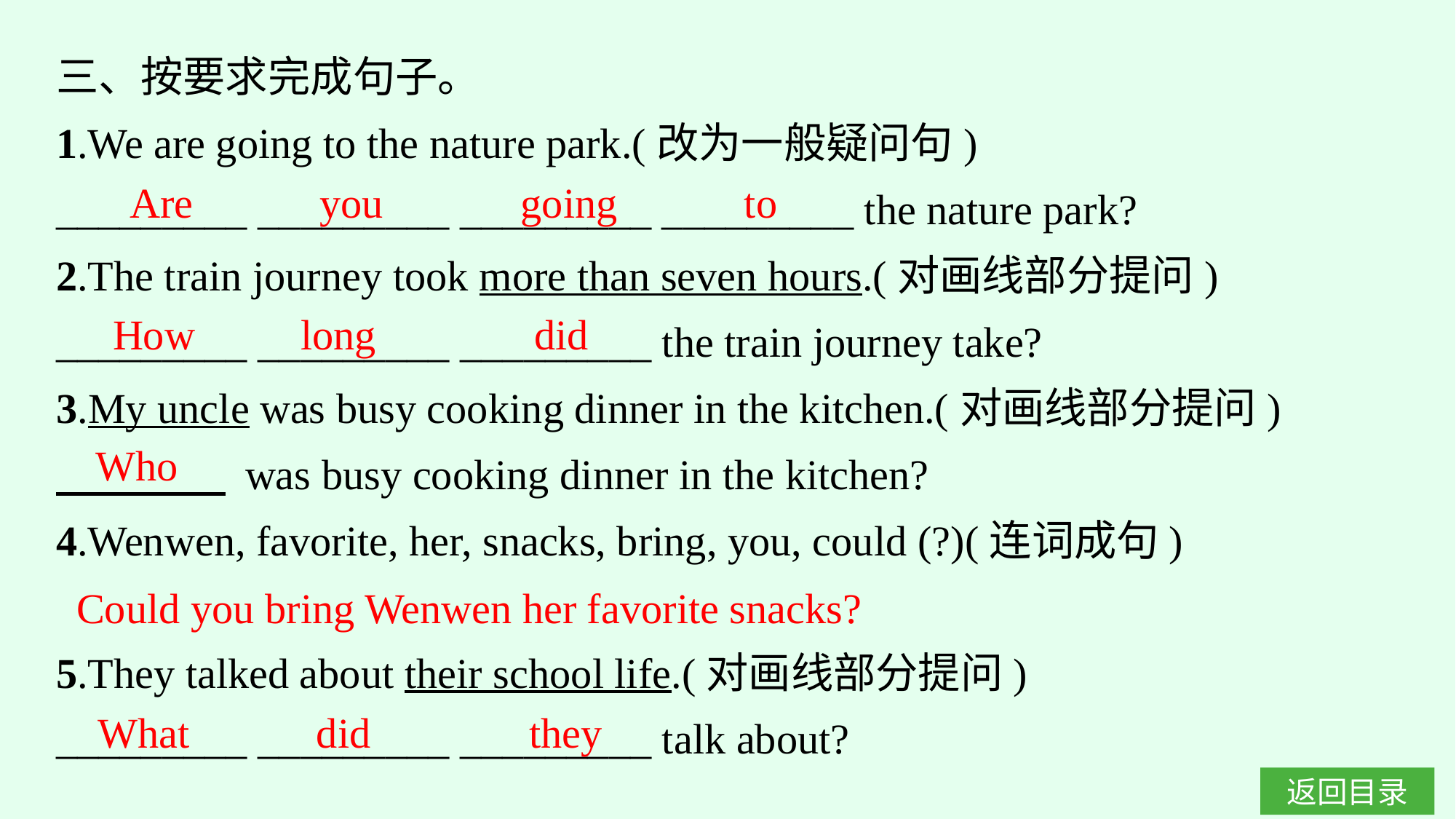

三、按要求完成句子。
1.We are going to the nature park.(改为一般疑问句)
_________ _________ _________ _________ the nature park?
2.The train journey took more than seven hours.(对画线部分提问)
_________ _________ _________ the train journey take?
3.My uncle was busy cooking dinner in the kitchen.(对画线部分提问)
　　　　 was busy cooking dinner in the kitchen?
4.Wenwen, favorite, her, snacks, bring, you, could (?)(连词成句)

5.They talked about their school life.(对画线部分提问)
_________ _________ _________ talk about?
Are            you             going            to
How          long               did
Who
Could you bring Wenwen her favorite snacks?
What            did               they